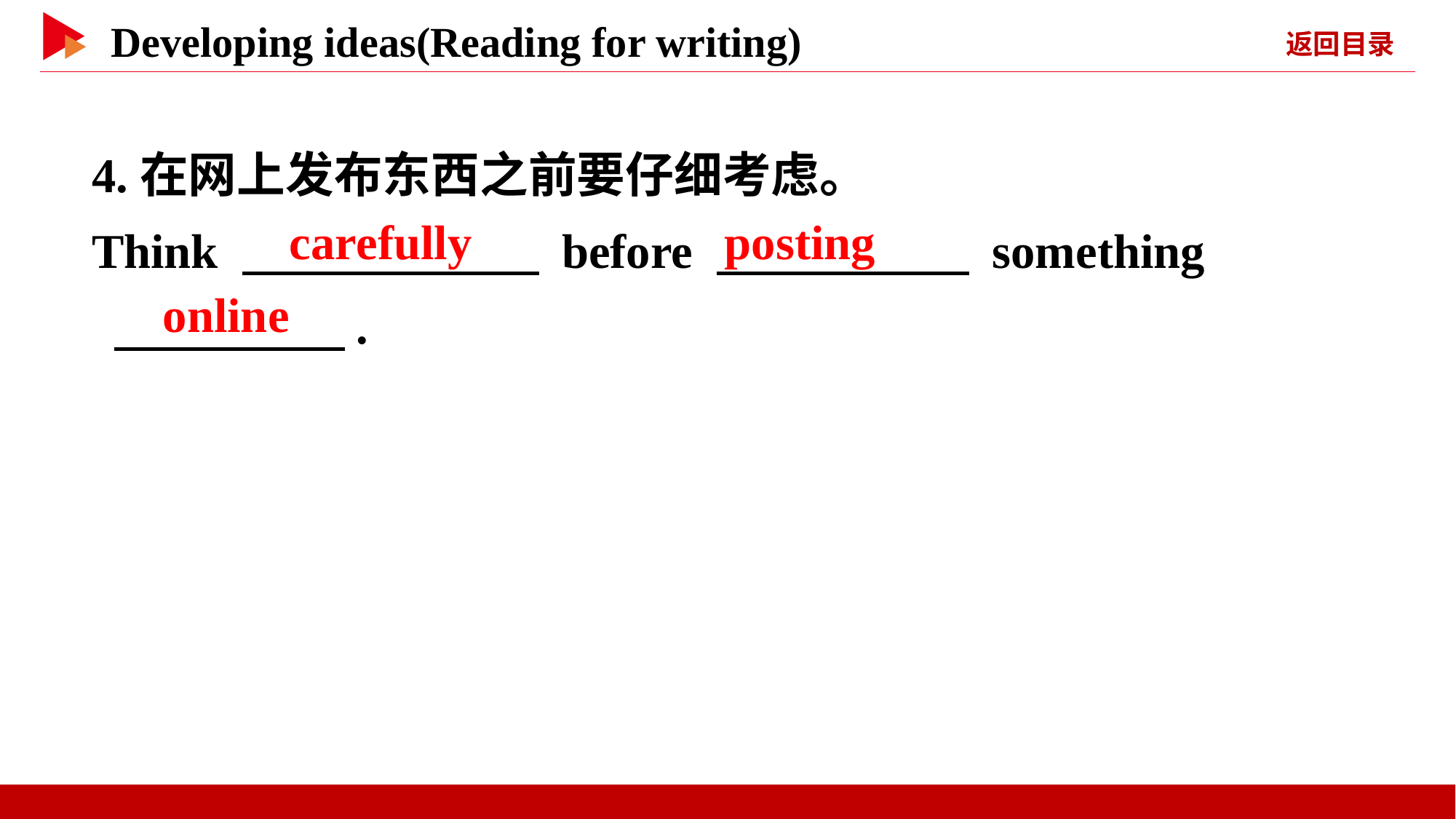

4.在网上发布东西之前要仔细考虑。
Think 　                  　 before 　              　 something
 　            　.
　carefully
　posting
　online